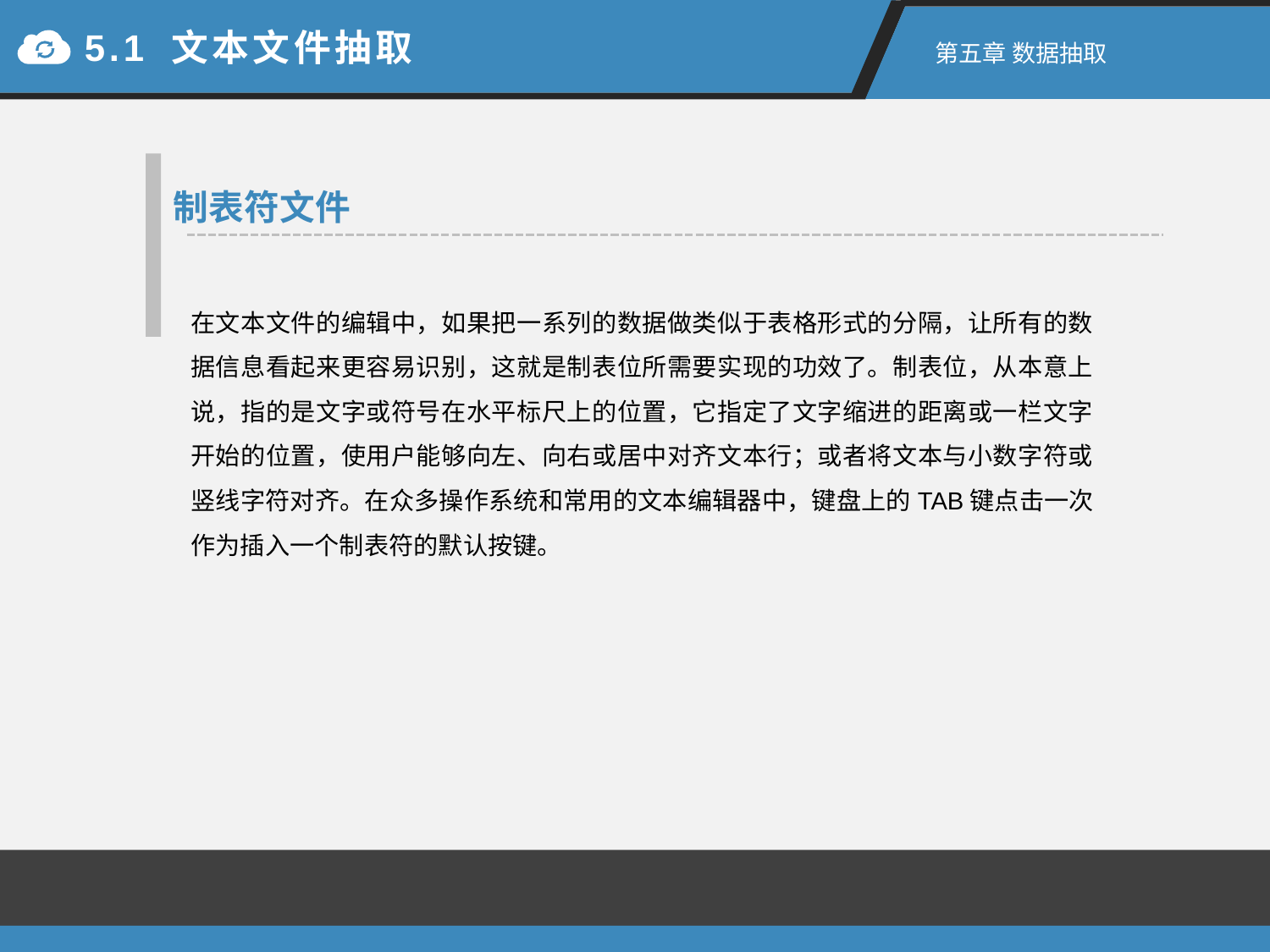

5.1 文本文件抽取

第五章 数据抽取

制表符文件
在文本文件的编辑中，如果把一系列的数据做类似于表格形式的分隔，让所有的数据信息看起来更容易识别，这就是制表位所需要实现的功效了。制表位，从本意上说，指的是文字或符号在水平标尺上的位置，它指定了文字缩进的距离或一栏文字开始的位置，使用户能够向左、向右或居中对齐文本行；或者将文本与小数字符或竖线字符对齐。在众多操作系统和常用的文本编辑器中，键盘上的TAB键点击一次作为插入一个制表符的默认按键。